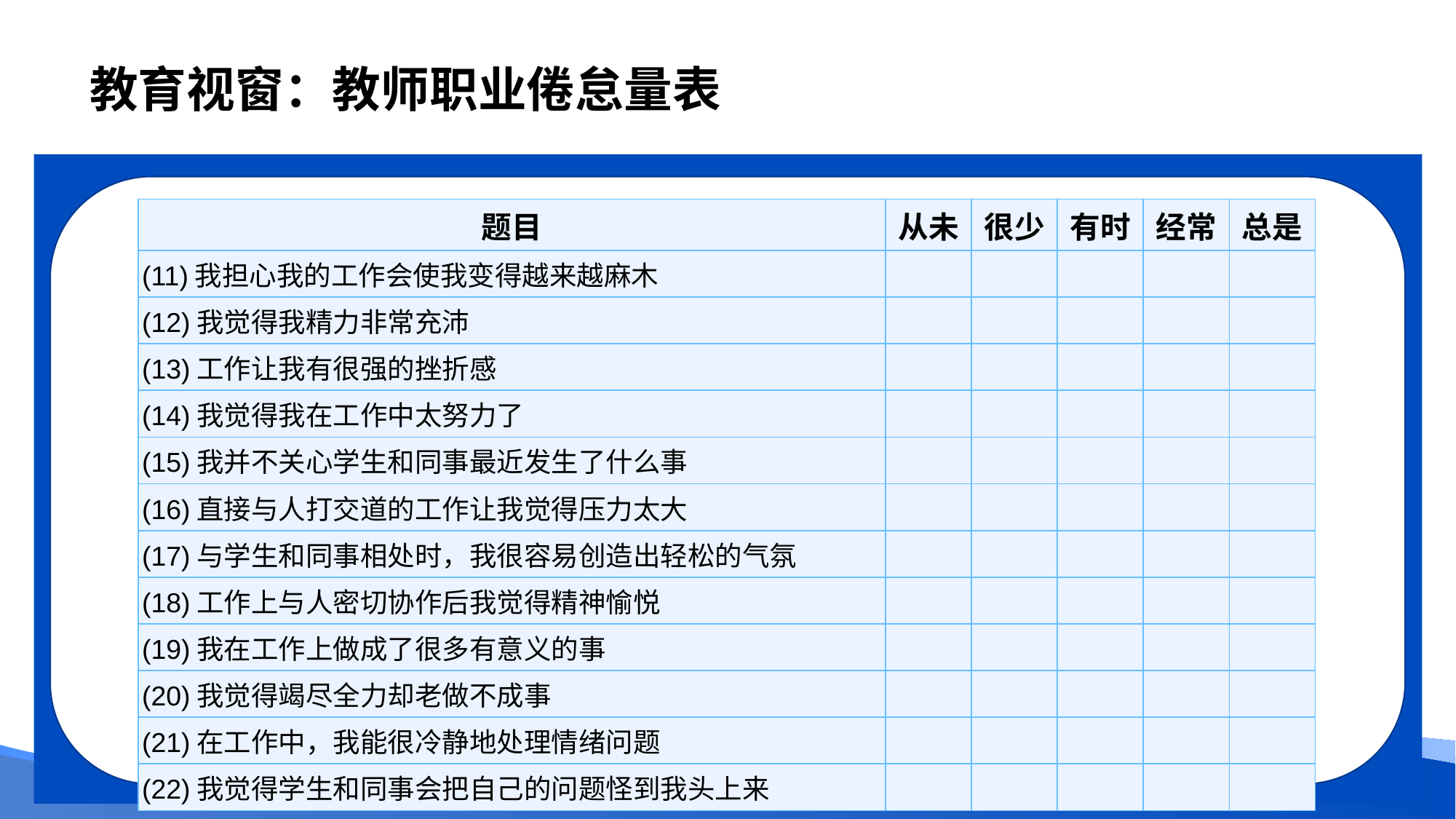

# 教育视窗：教师职业倦怠量表

| 题目 | 从未 | 很少 | 有时 | 经常 | 总是 |
| --- | --- | --- | --- | --- | --- |
| (11)我担心我的工作会使我变得越来越麻木 |  |  |  |  |  |
| (12)我觉得我精力非常充沛 |  |  |  |  |  |
| (13)工作让我有很强的挫折感 |  |  |  |  |  |
| (14)我觉得我在工作中太努力了 |  |  |  |  |  |
| (15)我并不关心学生和同事最近发生了什么事 |  |  |  |  |  |
| (16)直接与人打交道的工作让我觉得压力太大 |  |  |  |  |  |
| (17)与学生和同事相处时，我很容易创造出轻松的气氛 |  |  |  |  |  |
| (18)工作上与人密切协作后我觉得精神愉悦 |  |  |  |  |  |
| (19)我在工作上做成了很多有意义的事 |  |  |  |  |  |
| (20)我觉得竭尽全力却老做不成事 |  |  |  |  |  |
| (21)在工作中，我能很冷静地处理情绪问题 |  |  |  |  |  |
| (22)我觉得学生和同事会把自己的问题怪到我头上来 |  |  |  |  |  |